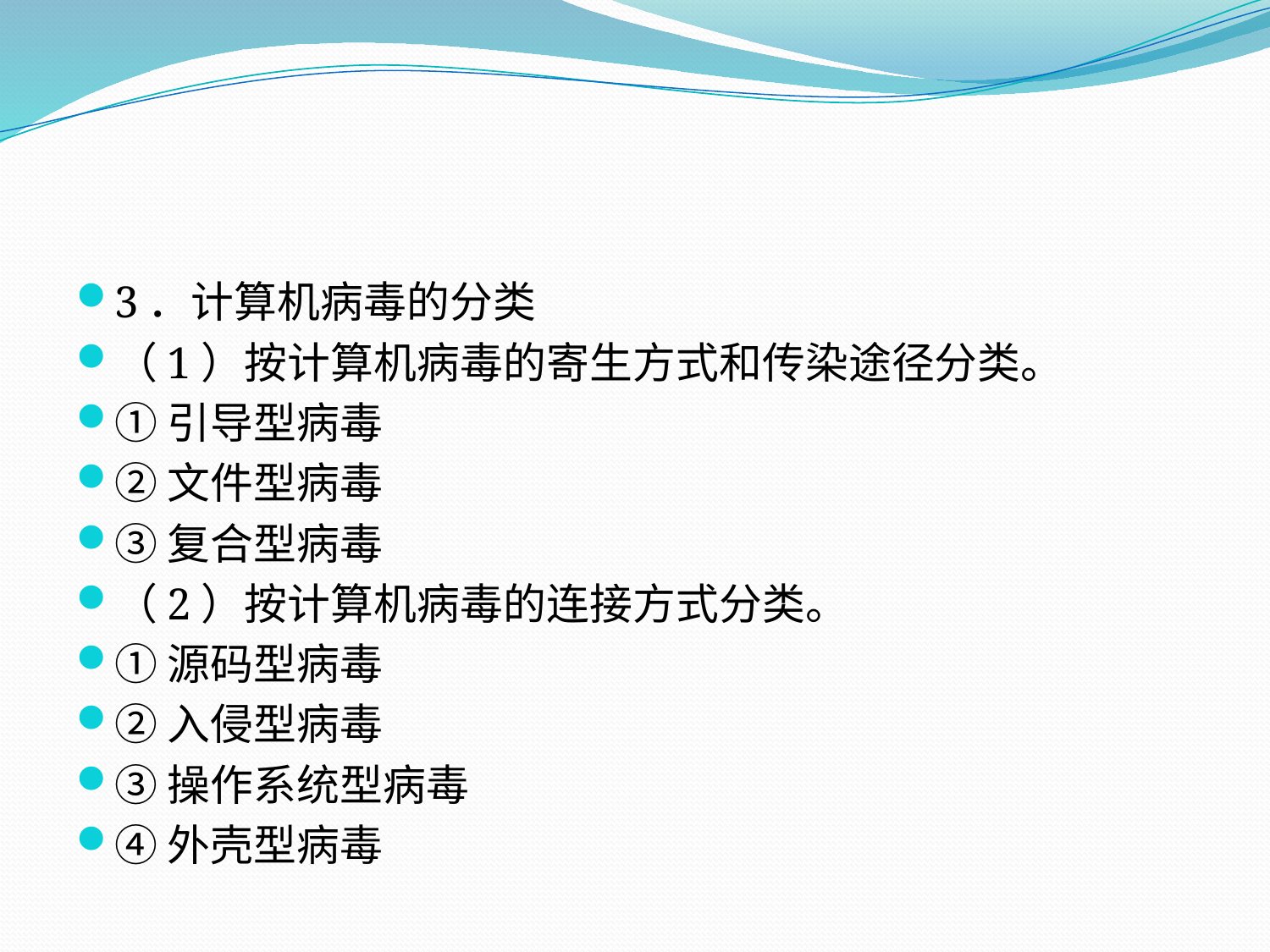

#
3．计算机病毒的分类
（1）按计算机病毒的寄生方式和传染途径分类。
①引导型病毒
②文件型病毒
③复合型病毒
（2）按计算机病毒的连接方式分类。
①源码型病毒
②入侵型病毒
③操作系统型病毒
④外壳型病毒